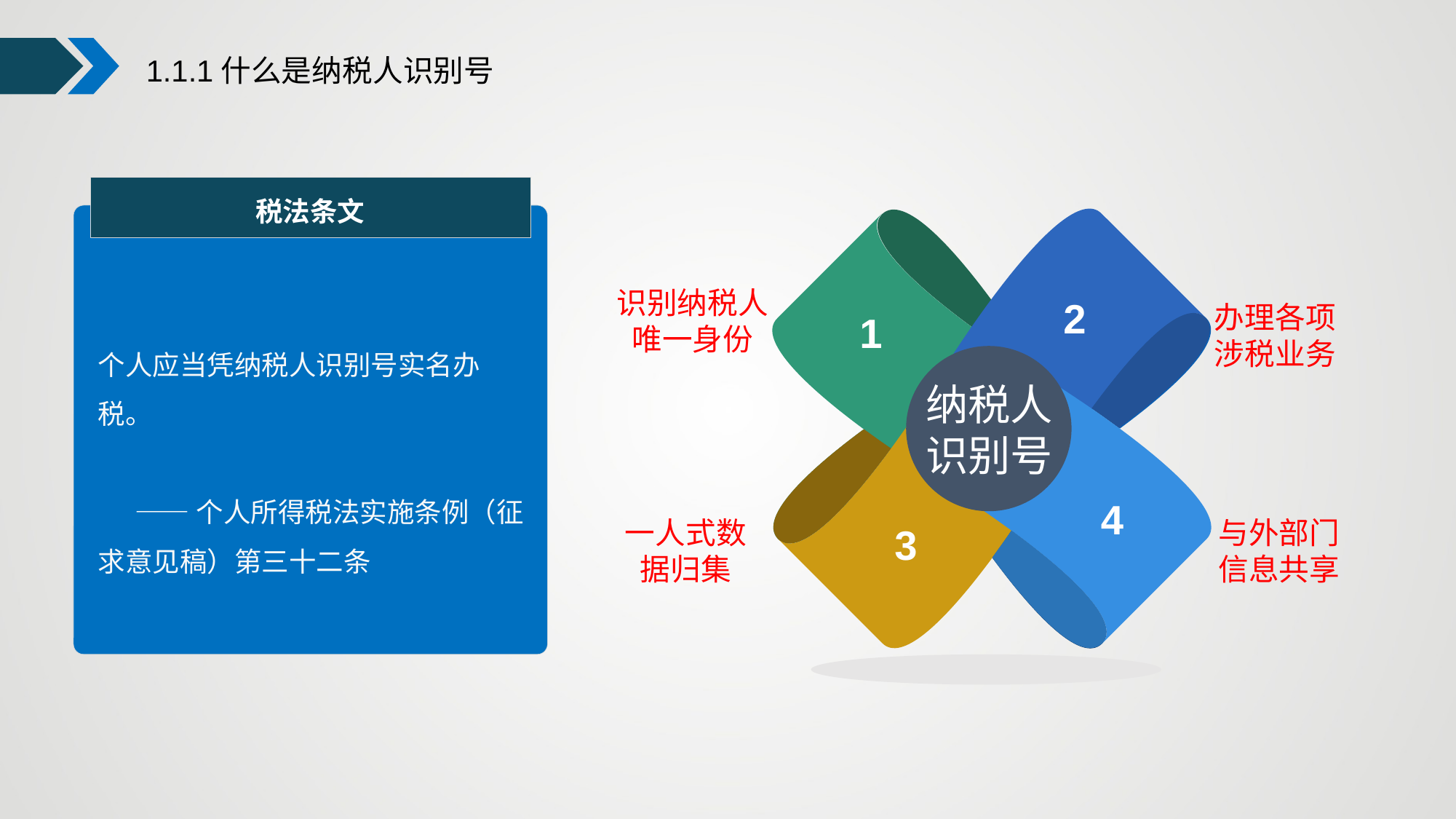

1.1.1什么是纳税人识别号
税法条文

个人应当凭纳税人识别号实名办税。

      ——个人所得税法实施条例（征求意见稿）第三十二条

2
1

纳税人识别号

4
3

识别纳税人唯一身份
办理各项
涉税业务
与外部门
信息共享
一人式数
据归集